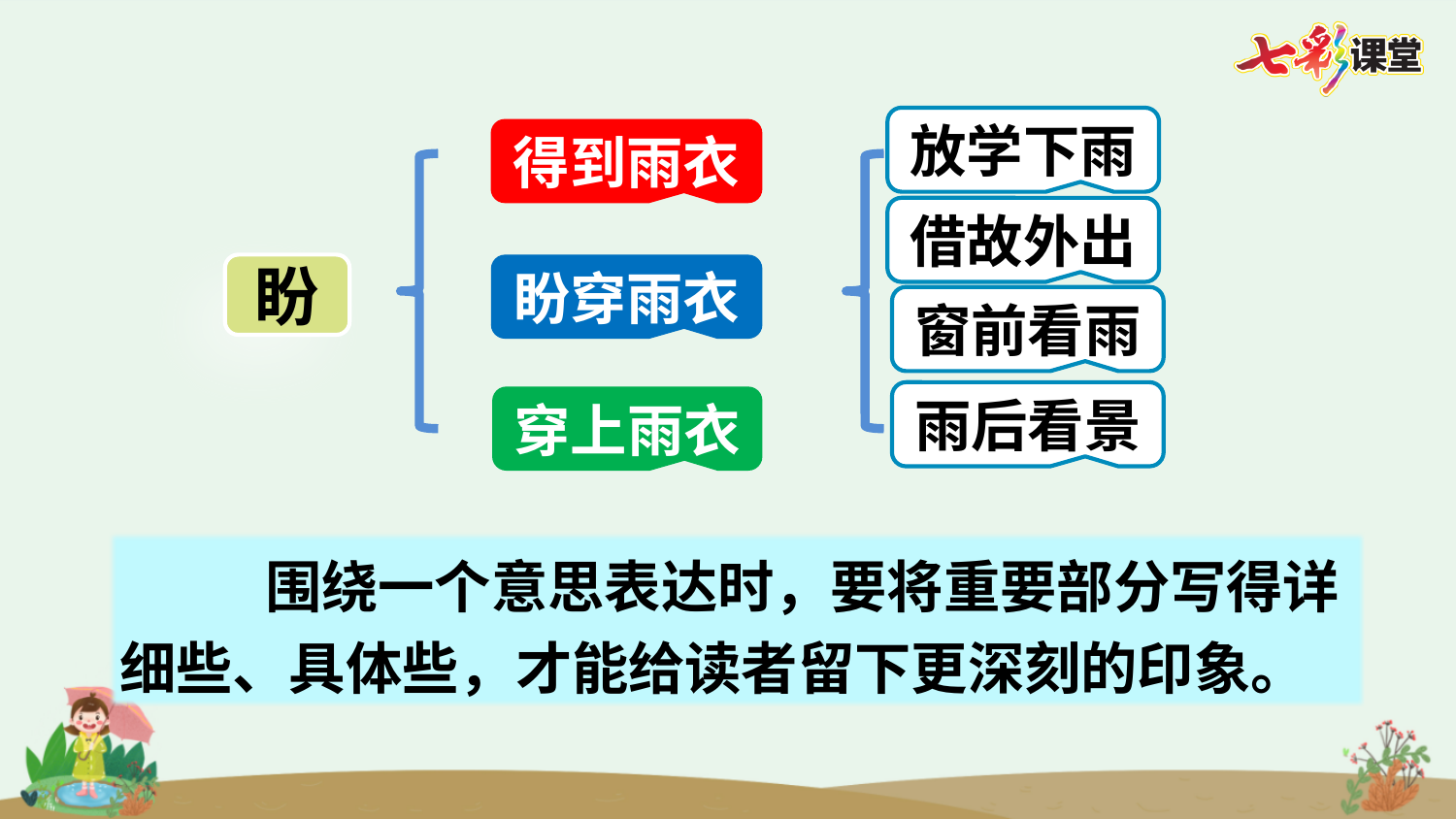

放学下雨
得到雨衣

借故外出
盼
盼穿雨衣
窗前看雨
雨后看景
穿上雨衣
	围绕一个意思表达时，要将重要部分写得详细些、具体些，才能给读者留下更深刻的印象。